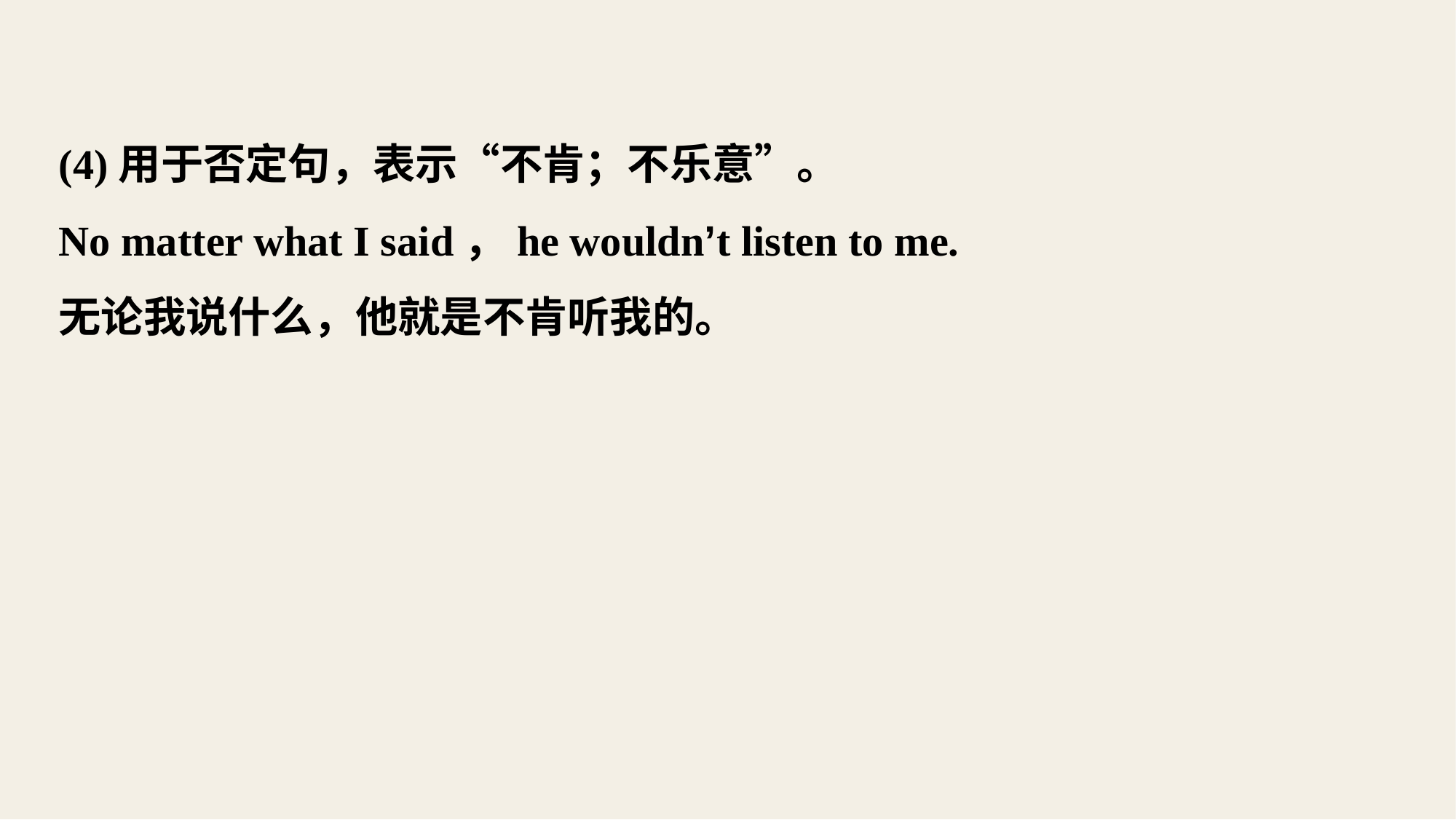

(4)用于否定句，表示“不肯；不乐意”。
No matter what I said，he wouldn’t listen to me.
无论我说什么，他就是不肯听我的。